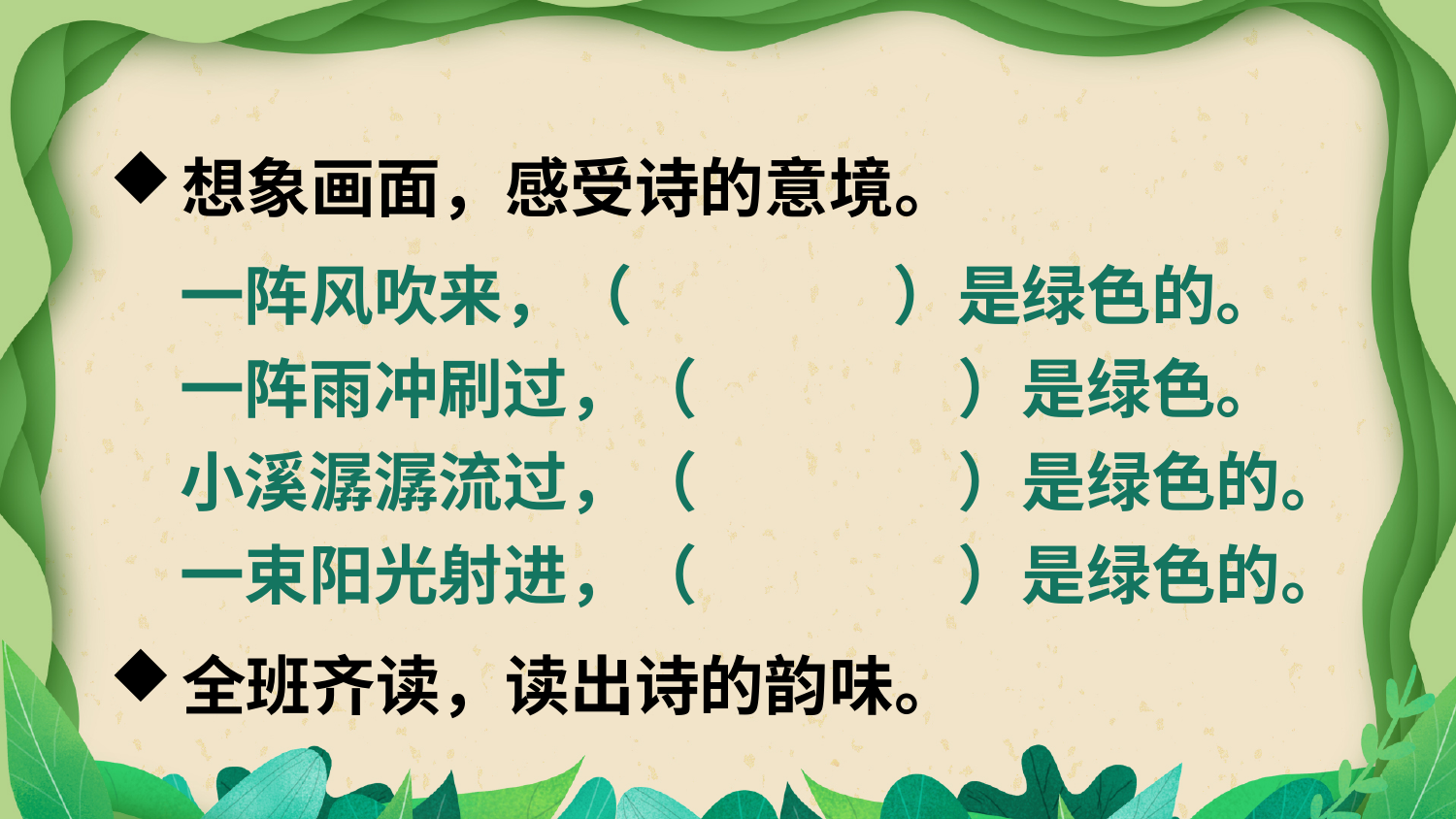

想象画面，感受诗的意境。
一阵风吹来，（　　　　）是绿色的。
一阵雨冲刷过，（　　　　）是绿色。
小溪潺潺流过，（　　　　）是绿色的。
一束阳光射进，（　　　　）是绿色的。
全班齐读，读出诗的韵味。